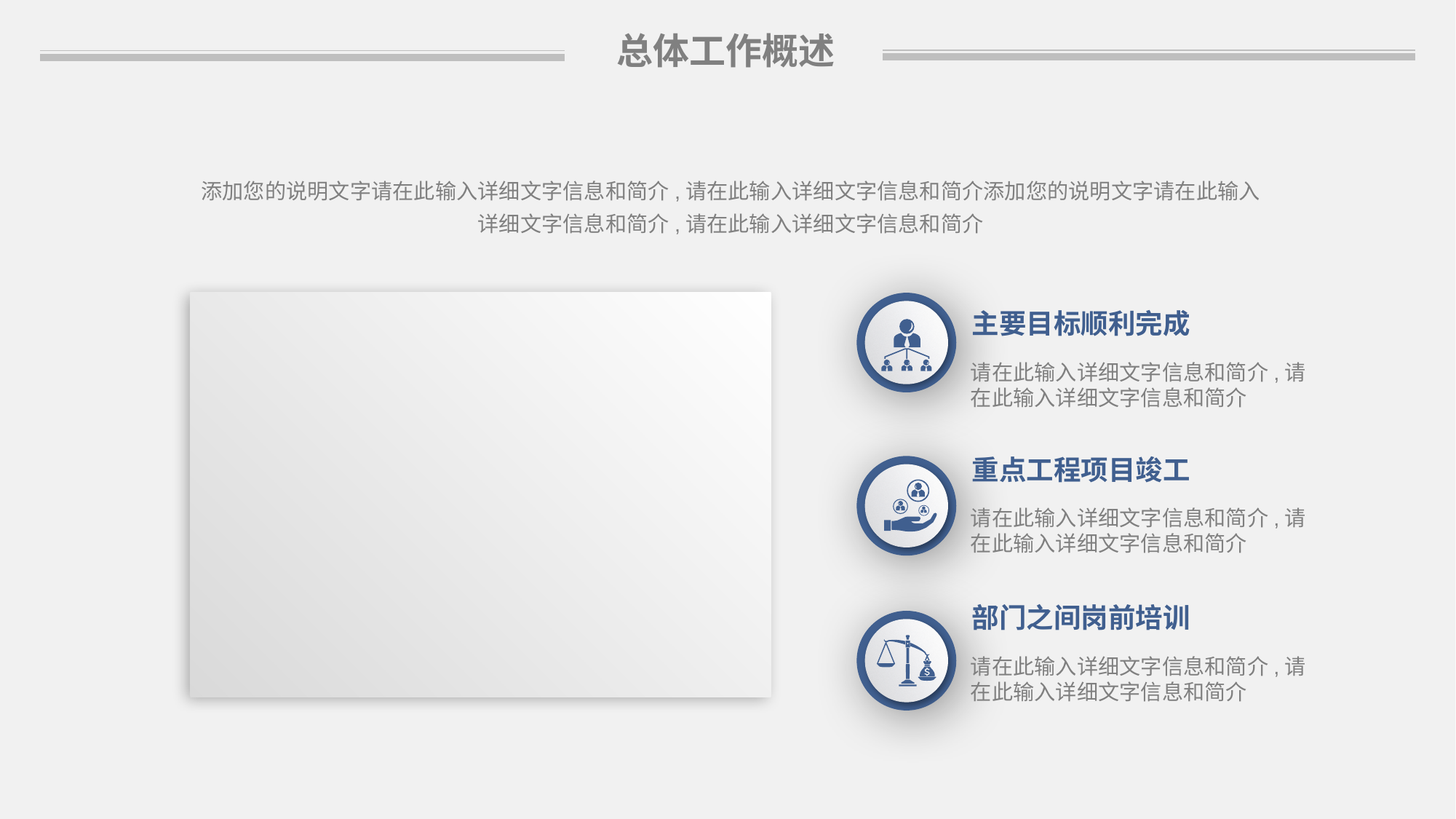

总体工作概述
添加您的说明文字请在此输入详细文字信息和简介,请在此输入详细文字信息和简介添加您的说明文字请在此输入详细文字信息和简介,请在此输入详细文字信息和简介

主要目标顺利完成
请在此输入详细文字信息和简介,请在此输入详细文字信息和简介
重点工程项目竣工
请在此输入详细文字信息和简介,请在此输入详细文字信息和简介

部门之间岗前培训
请在此输入详细文字信息和简介,请在此输入详细文字信息和简介